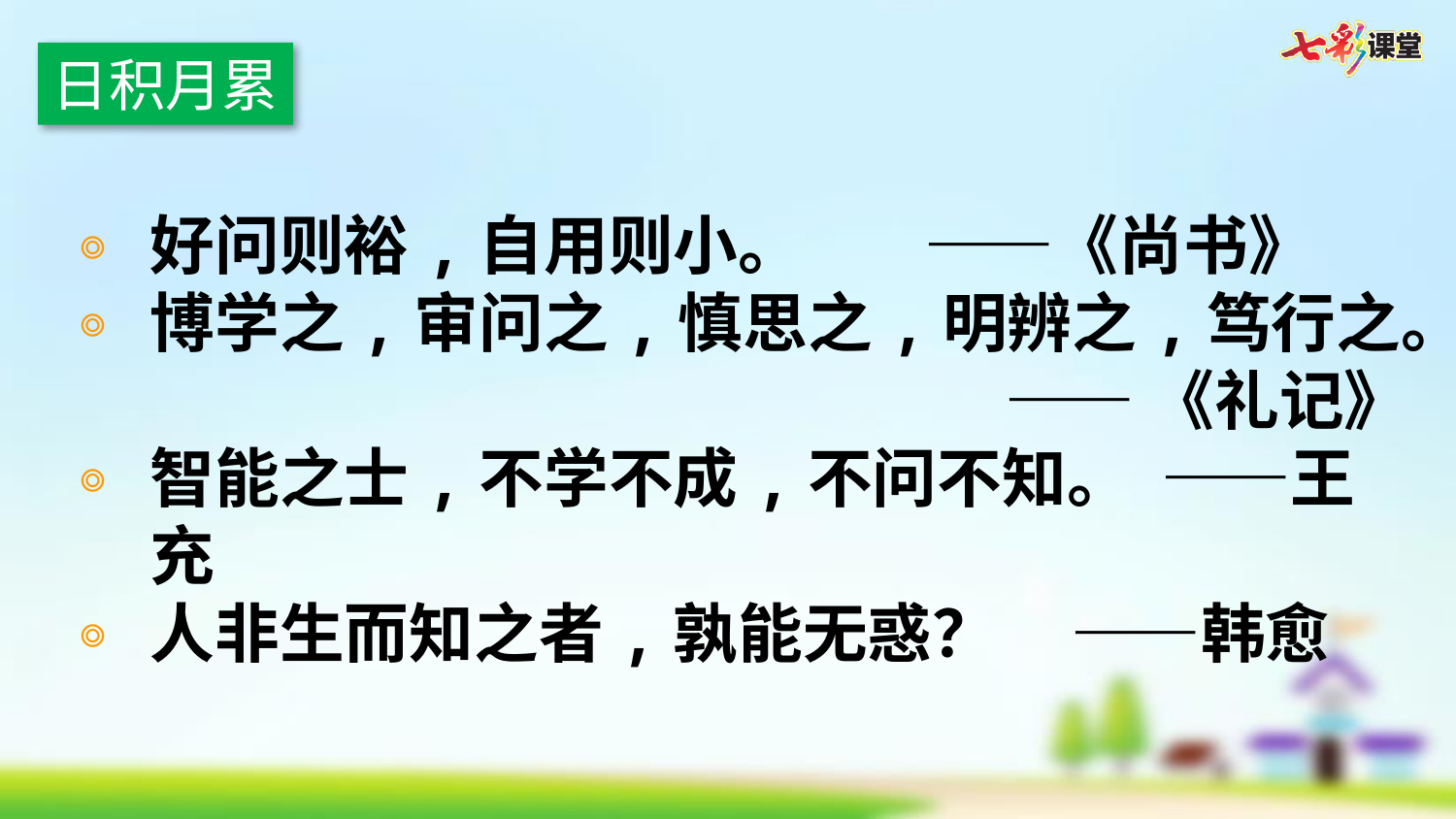

日积月累
好问则裕,自用则小。       ——《尚书》
博学之,审问之,慎思之,明辨之,笃行之。
——《礼记》
智能之士,不学不成,不问不知。  ——王充
人非生而知之者,孰能无惑？     ——韩愈